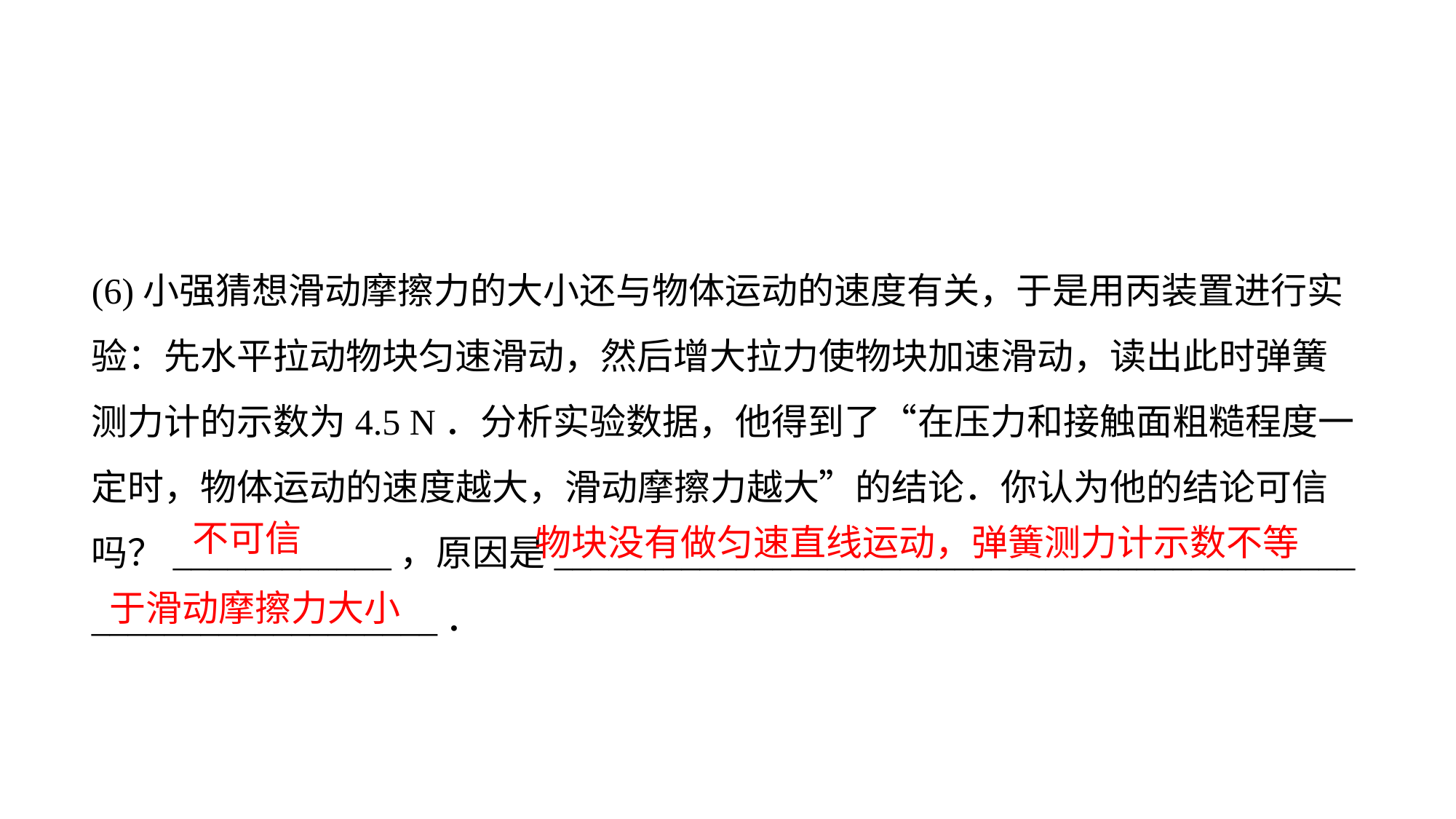

(6)小强猜想滑动摩擦力的大小还与物体运动的速度有关，于是用丙装置进行实验：先水平拉动物块匀速滑动，然后增大拉力使物块加速滑动，读出此时弹簧测力计的示数为4.5 N．分析实验数据，他得到了“在压力和接触面粗糙程度一定时，物体运动的速度越大，滑动摩擦力越大”的结论．你认为他的结论可信吗？____________，原因是____________________________________________
___________________．
                                                   物块没有做匀速直线运动，弹簧测力计示数不等于滑动摩擦力大小
不可信